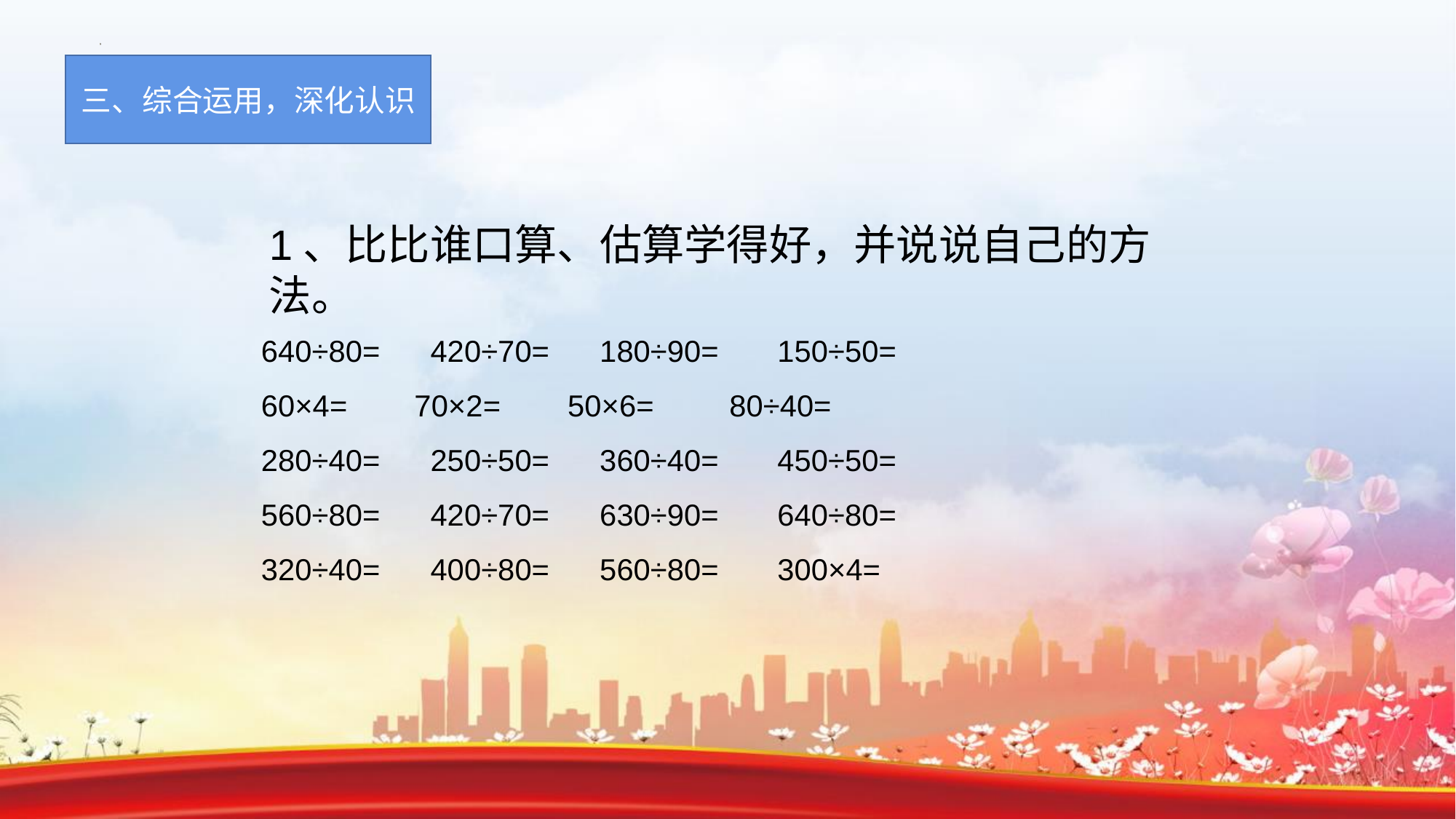

三、综合运用，深化认识
1、比比谁口算、估算学得好，并说说自己的方法。
    640÷80=      420÷70=      180÷90=       150÷50=
    60×4=        70×2=        50×6=         80÷40=
    280÷40=      250÷50=      360÷40=       450÷50=
    560÷80=      420÷70=      630÷90=       640÷80=
    320÷40=      400÷80=      560÷80=       300×4=